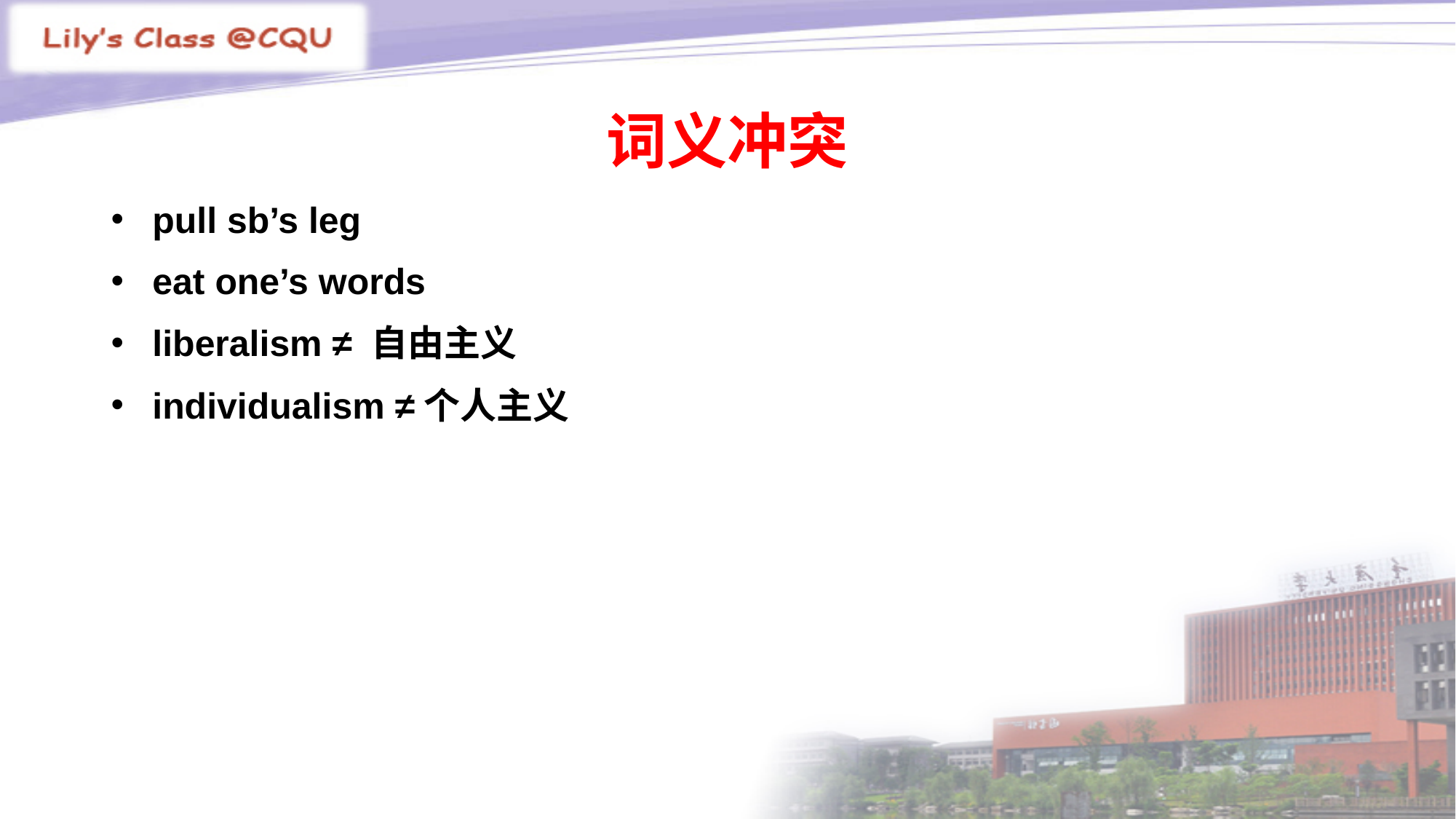

词义冲突
pull sb’s leg
eat one’s words
liberalism ≠ 自由主义
individualism ≠个人主义